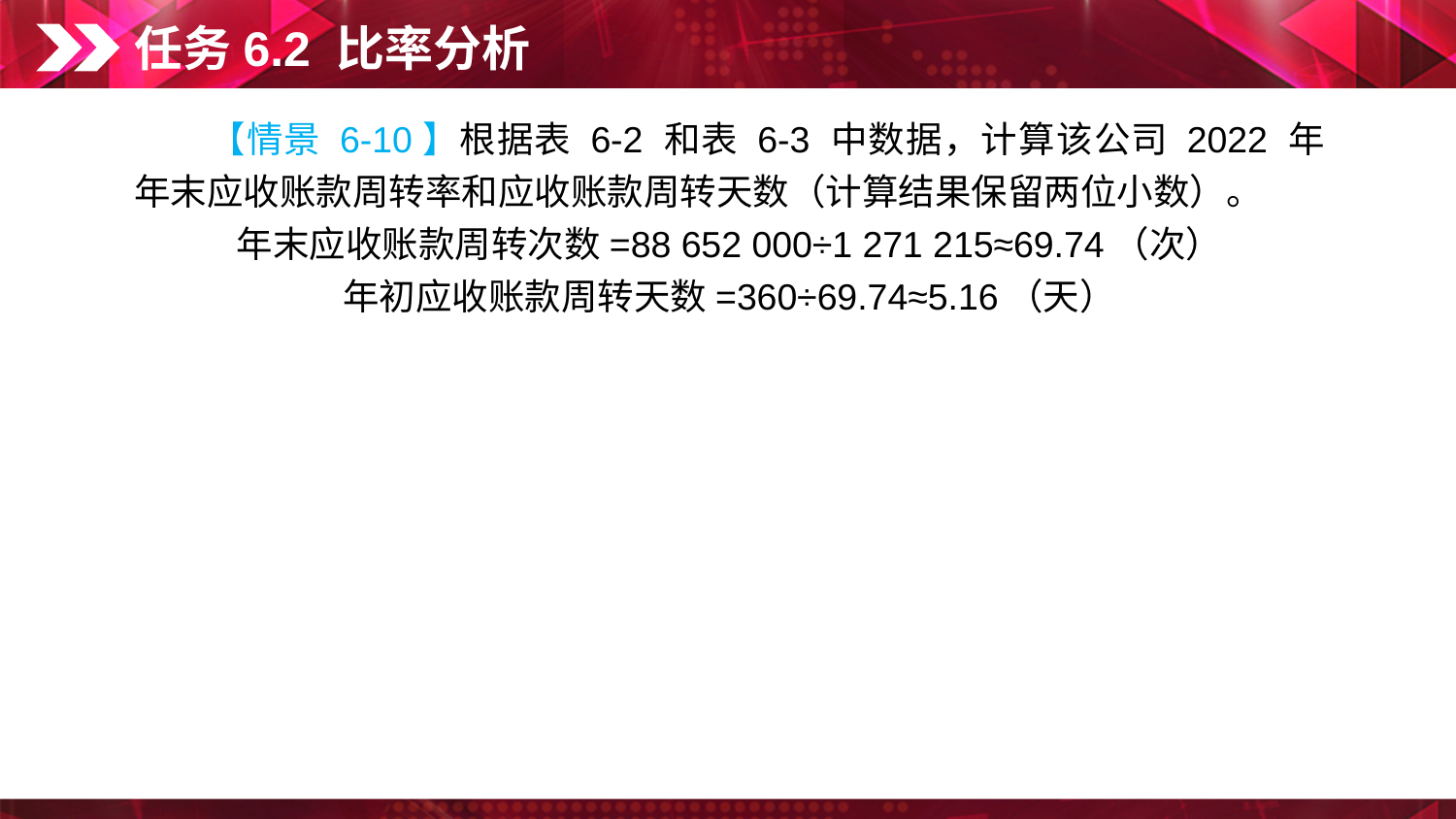

任务6.2 比率分析

　　【情景 6-10】根据表 6-2 和表 6-3 中数据，计算该公司 2022 年年末应收账款周转率和应收账款周转天数（计算结果保留两位小数）。
年末应收账款周转次数=88 652 000÷1 271 215≈69.74（次）
年初应收账款周转天数=360÷69.74≈5.16（天）